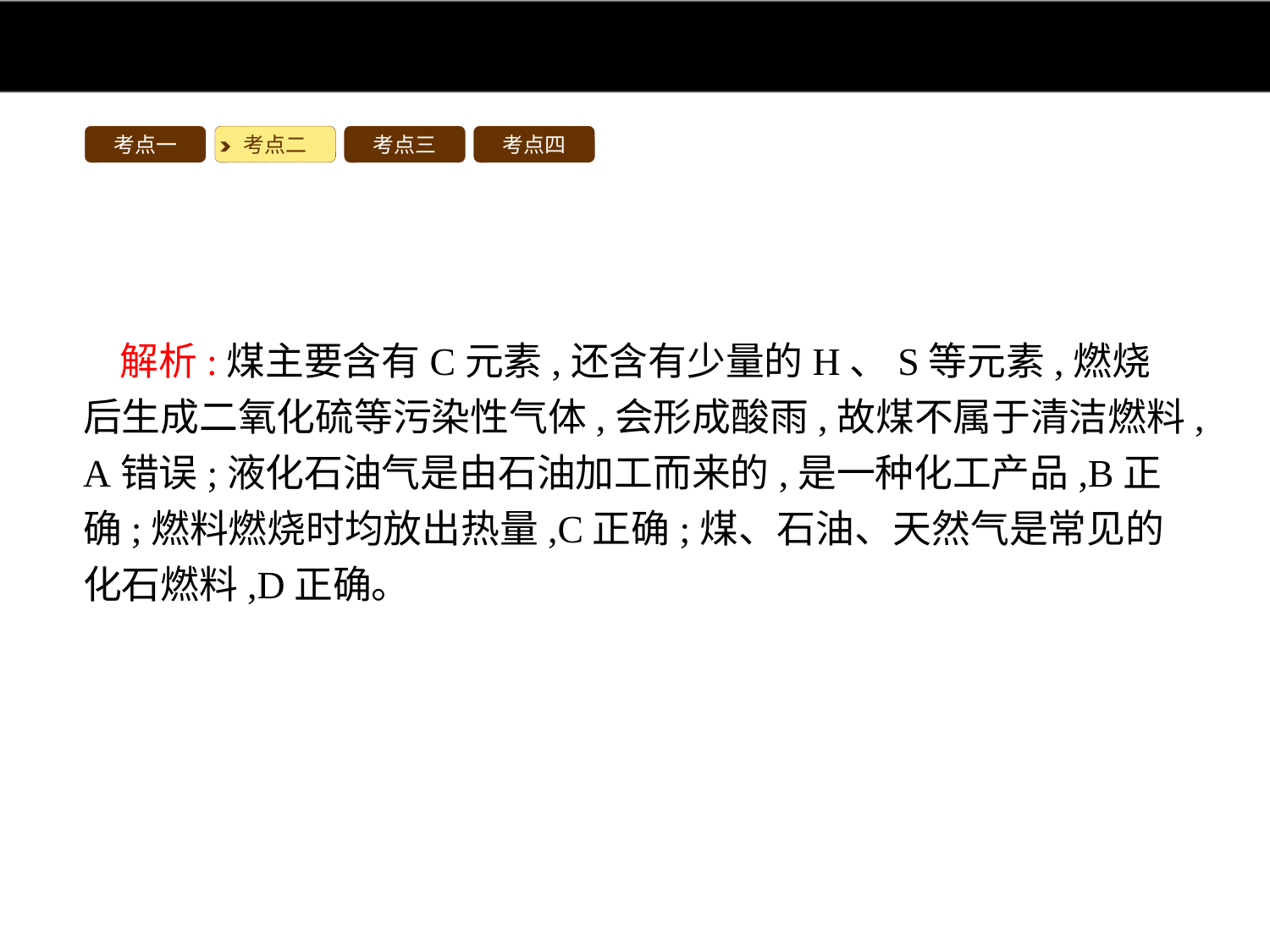

考点一
考点二
考点三
考点四

解析:煤主要含有C元素,还含有少量的H、S等元素,燃烧后生成二氧化硫等污染性气体,会形成酸雨,故煤不属于清洁燃料,A错误;液化石油气是由石油加工而来的,是一种化工产品,B正确;燃料燃烧时均放出热量,C正确;煤、石油、天然气是常见的化石燃料,D正确。
答案:A